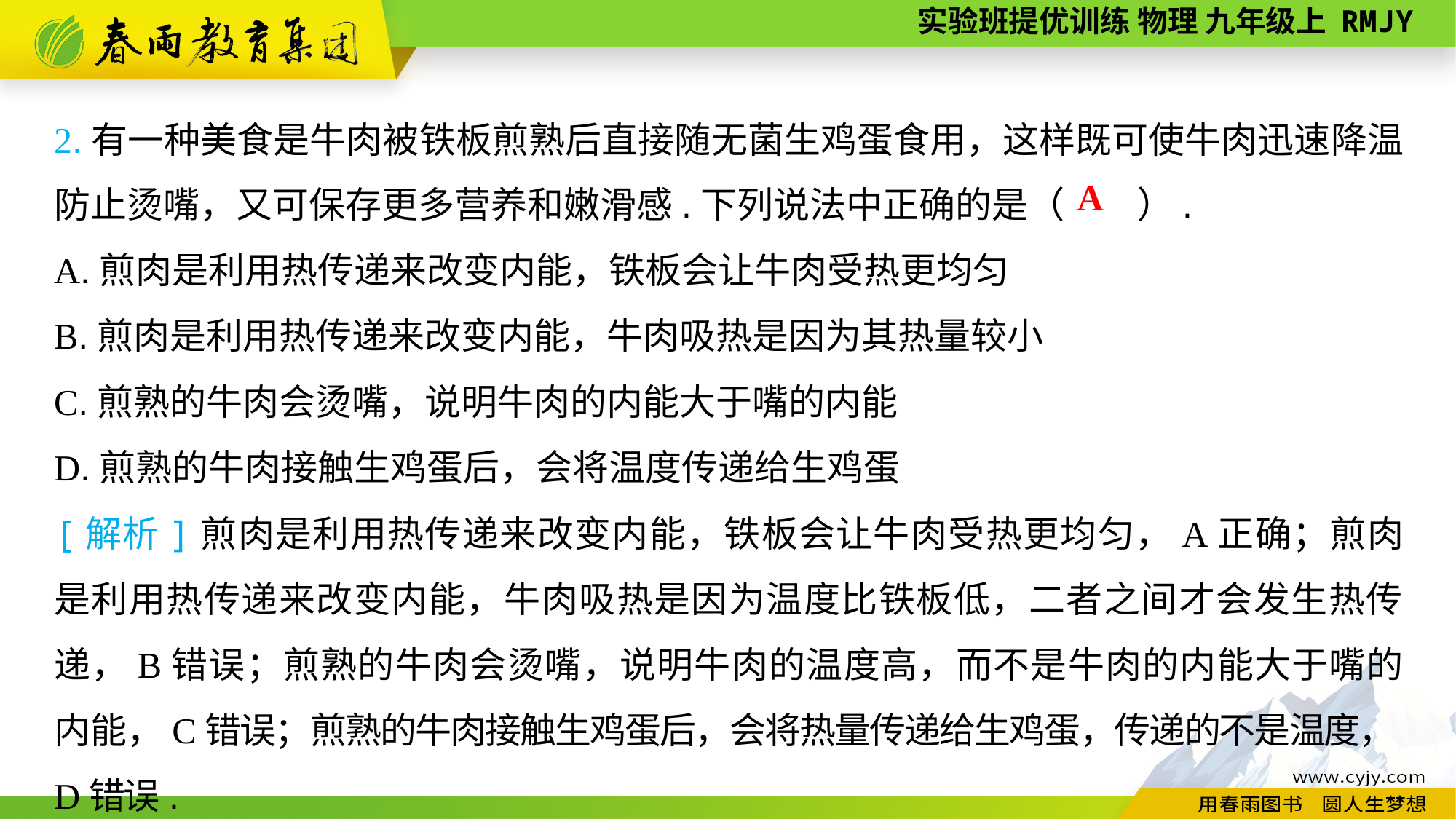

2.有一种美食是牛肉被铁板煎熟后直接随无菌生鸡蛋食用，这样既可使牛肉迅速降温防止烫嘴，又可保存更多营养和嫩滑感.下列说法中正确的是（　　）.
A.煎肉是利用热传递来改变内能，铁板会让牛肉受热更均匀
B.煎肉是利用热传递来改变内能，牛肉吸热是因为其热量较小
C.煎熟的牛肉会烫嘴，说明牛肉的内能大于嘴的内能
D.煎熟的牛肉接触生鸡蛋后，会将温度传递给生鸡蛋
A
[解析]煎肉是利用热传递来改变内能，铁板会让牛肉受热更均匀，A正确；煎肉是利用热传递来改变内能，牛肉吸热是因为温度比铁板低，二者之间才会发生热传递，B错误；煎熟的牛肉会烫嘴，说明牛肉的温度高，而不是牛肉的内能大于嘴的内能，C错误；煎熟的牛肉接触生鸡蛋后，会将热量传递给生鸡蛋，传递的不是温度，D错误.